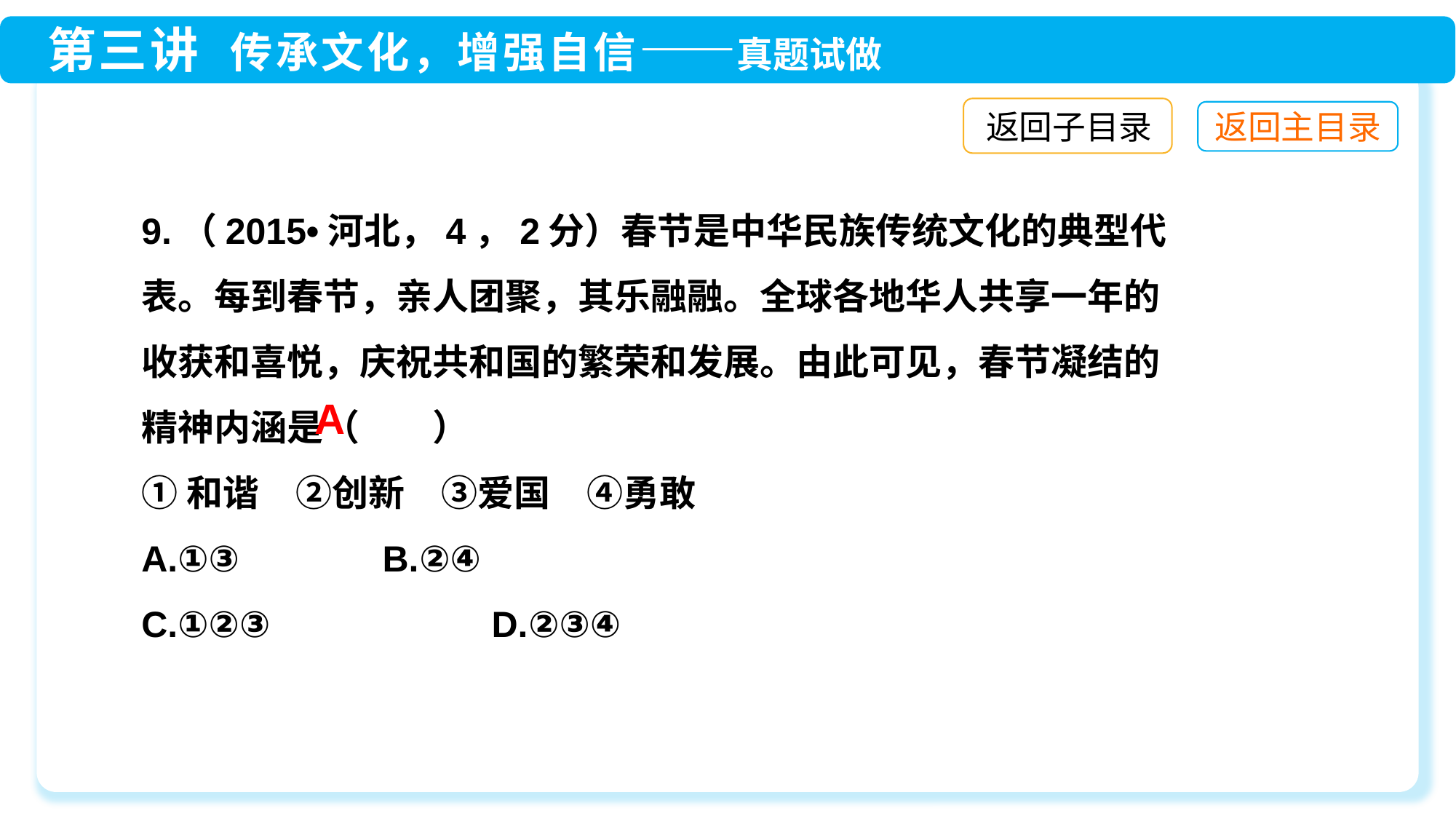

返回子目录

9.（2015•河北，4，2分）春节是中华民族传统文化的典型代表。每到春节，亲人团聚，其乐融融。全球各地华人共享一年的收获和喜悦，庆祝共和国的繁荣和发展。由此可见，春节凝结的精神内涵是（　　）
①和谐　②创新　③爱国　④勇敢
A.①③	             B.②④
C.①②③	             D.②③④
A